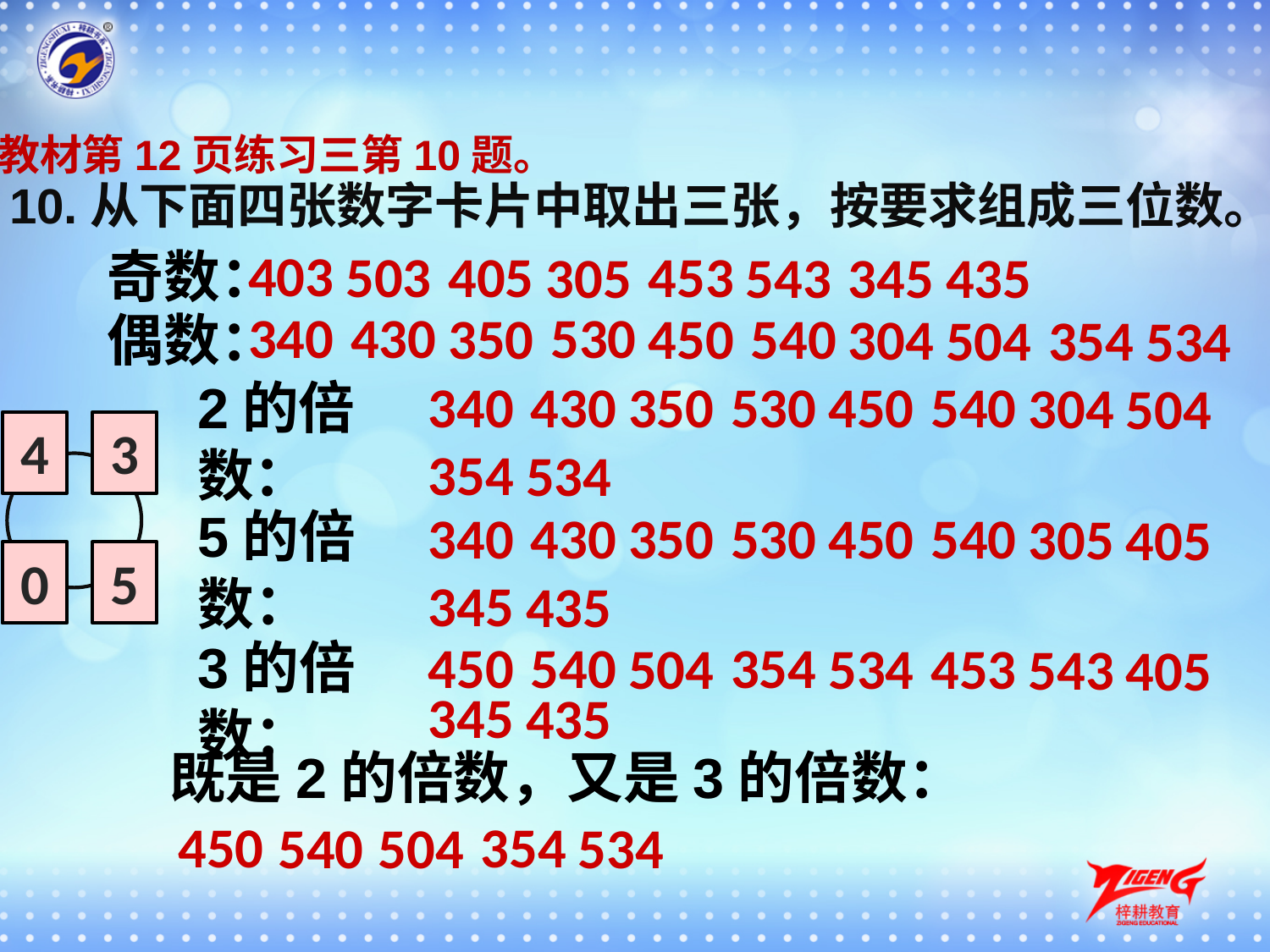

教材第12页练习三第10题。
10.从下面四张数字卡片中取出三张，按要求组成三位数。
403
奇数：
503
405
453
305
543
345
435
340
430
530
350
450
540
304
偶数：
504
354
534
340
430
530
350
450
540
304
2的倍数：
504
4
3

354
534

5的倍数：
340
430
530
350
450
540
305
405
0
5

345
435
3的倍数：
450
540
354
504
534
453
543
405
345
435
既是2的倍数，又是3的倍数：
450
354
540
504
534